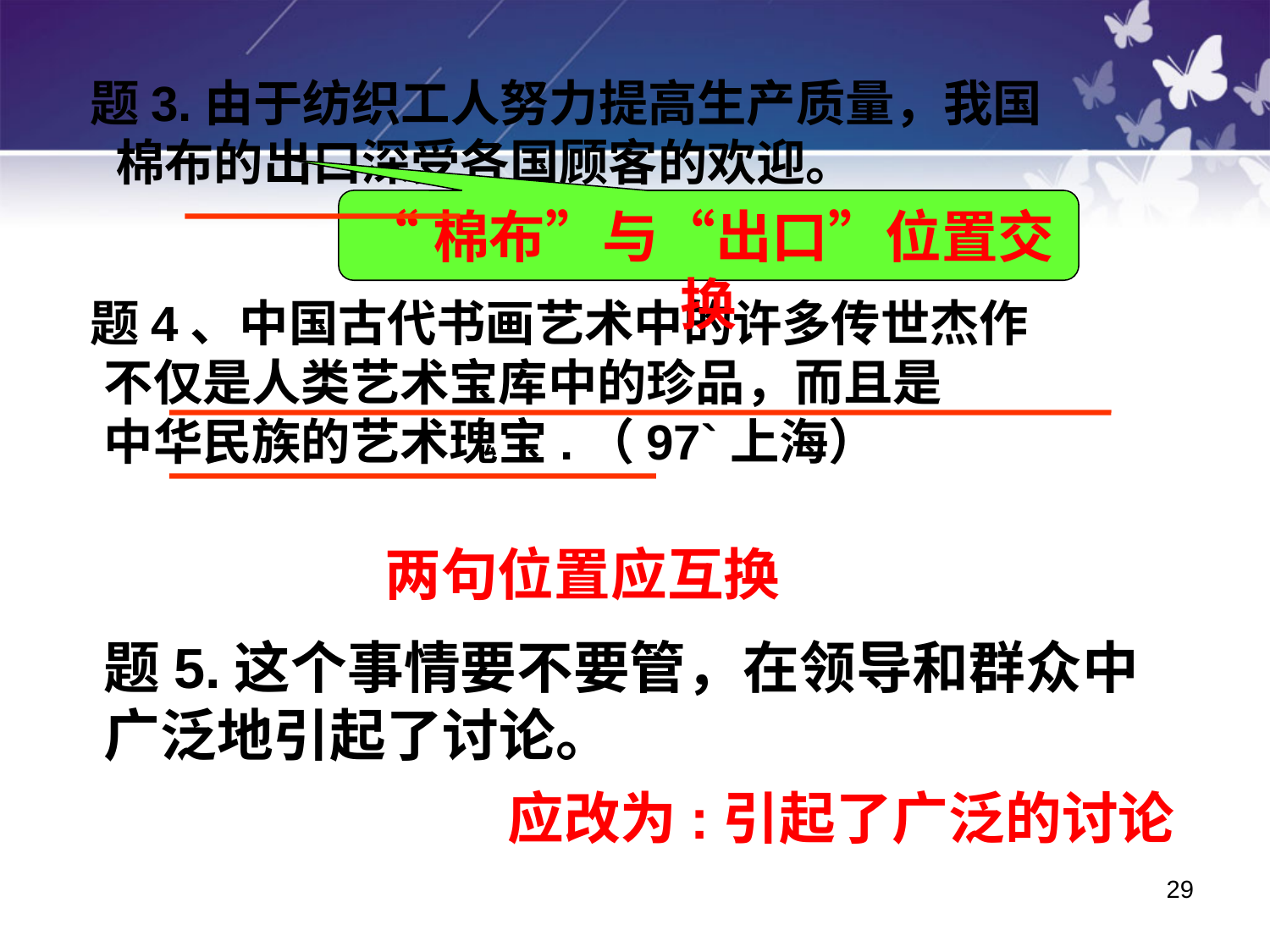

题3.由于纺织工人努力提高生产质量，我国
     棉布的出口深受各国顾客的欢迎。

　题4、中国古代书画艺术中的许多传世杰作
    不仅是人类艺术宝库中的珍品，而且是
    中华民族的艺术瑰宝.（97`上海）

“棉布”与“出口”位置交换

两句位置应互换
　题5.这个事情要不要管，在领导和群众中　广泛地引起了讨论。
应改为:引起了广泛的讨论
29